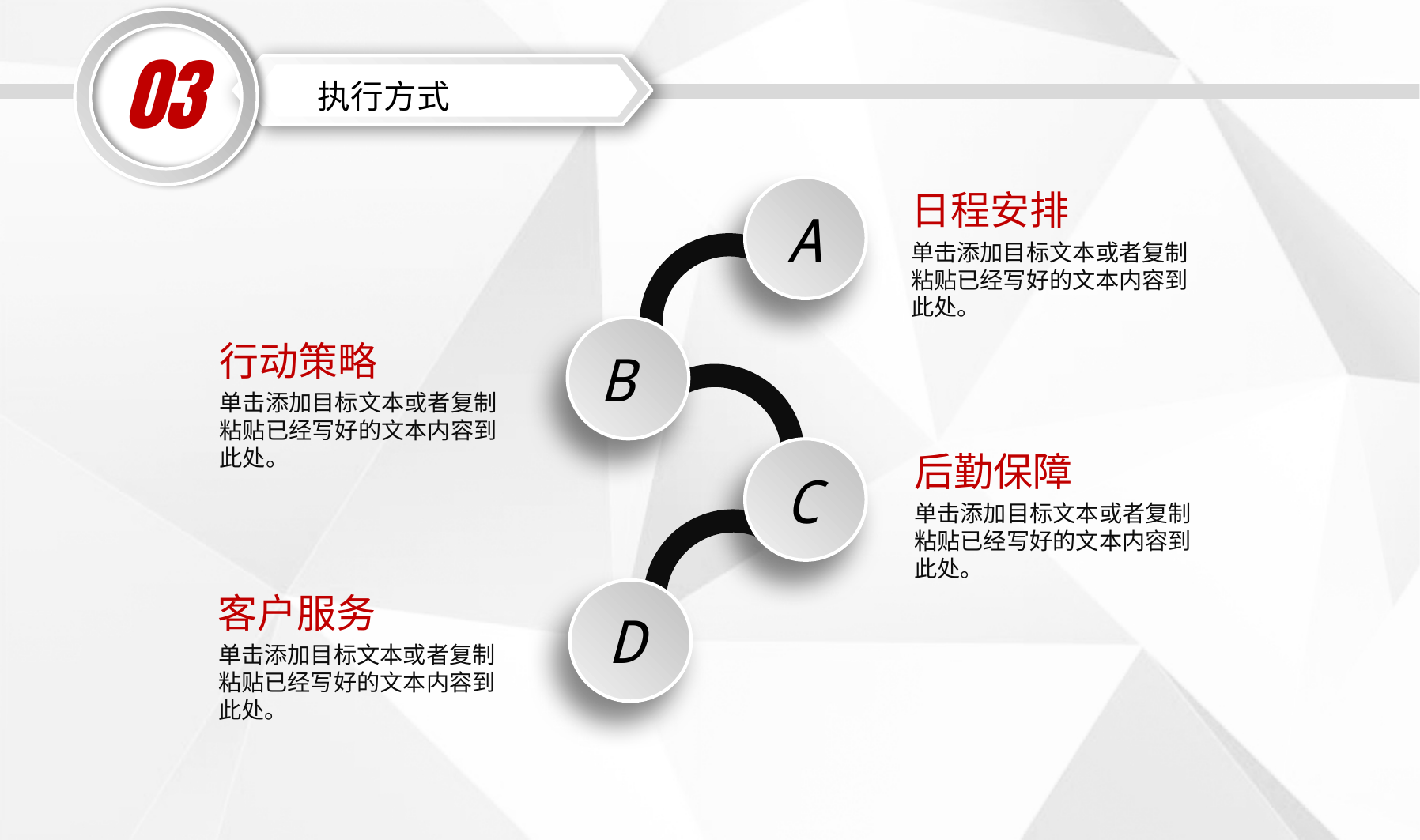

03

执行方式

日程安排
A
单击添加目标文本或者复制
粘贴已经写好的文本内容到
此处。

行动策略
B

单击添加目标文本或者复制
粘贴已经写好的文本内容到
此处。

后勤保障
C
单击添加目标文本或者复制
粘贴已经写好的文本内容到
此处。

客户服务
D
单击添加目标文本或者复制
粘贴已经写好的文本内容到
此处。